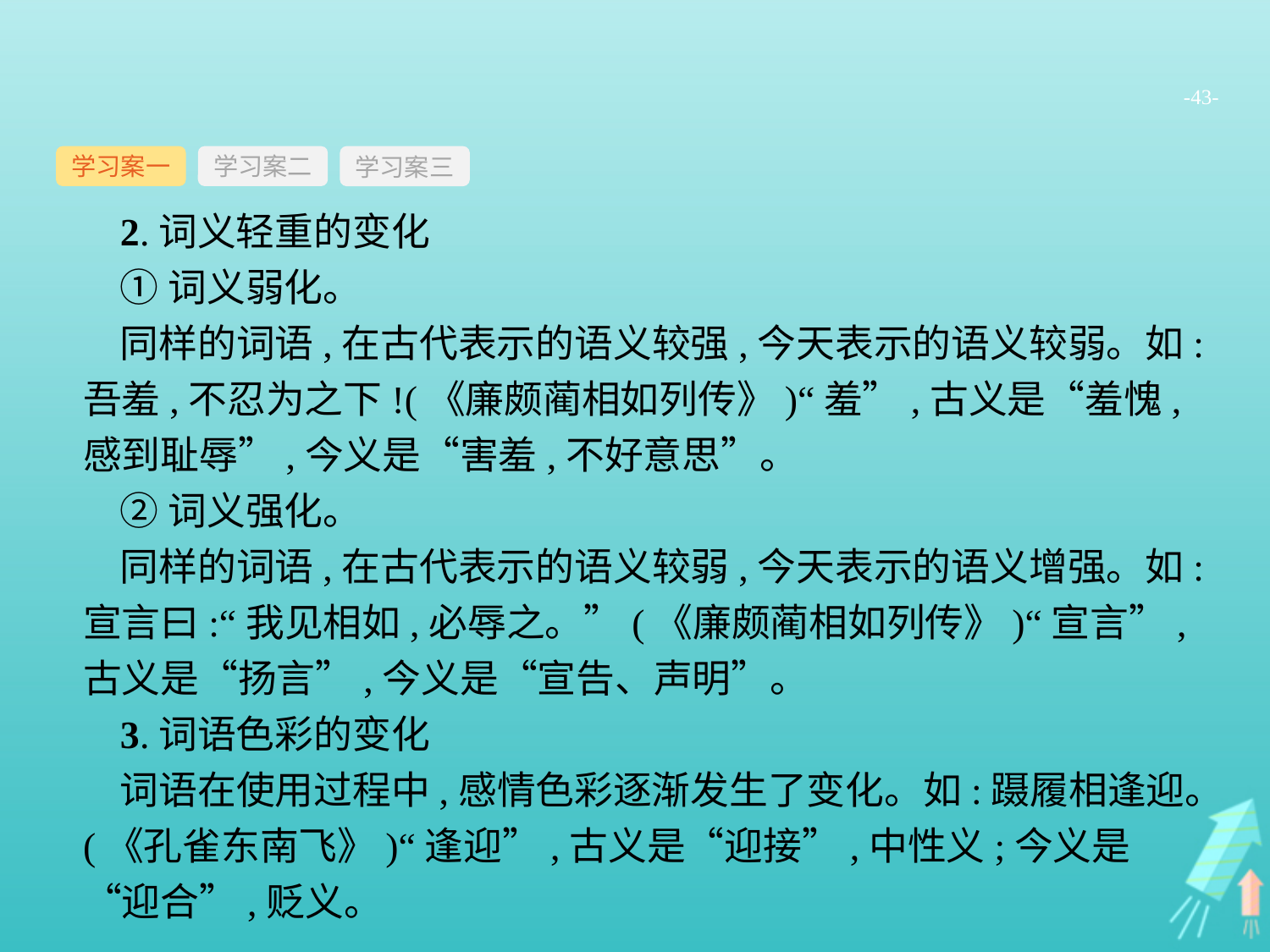

-43-
学习案一
学习案三
学习案二
2.词义轻重的变化
①词义弱化。
同样的词语,在古代表示的语义较强,今天表示的语义较弱。如:吾羞,不忍为之下!(《廉颇蔺相如列传》)“羞”,古义是“羞愧,感到耻辱”,今义是“害羞,不好意思”。
②词义强化。
同样的词语,在古代表示的语义较弱,今天表示的语义增强。如:宣言曰:“我见相如,必辱之。”(《廉颇蔺相如列传》)“宣言”,古义是“扬言”,今义是“宣告、声明”。
3.词语色彩的变化
词语在使用过程中,感情色彩逐渐发生了变化。如:蹑履相逢迎。(《孔雀东南飞》)“逢迎”,古义是“迎接”,中性义;今义是“迎合”,贬义。